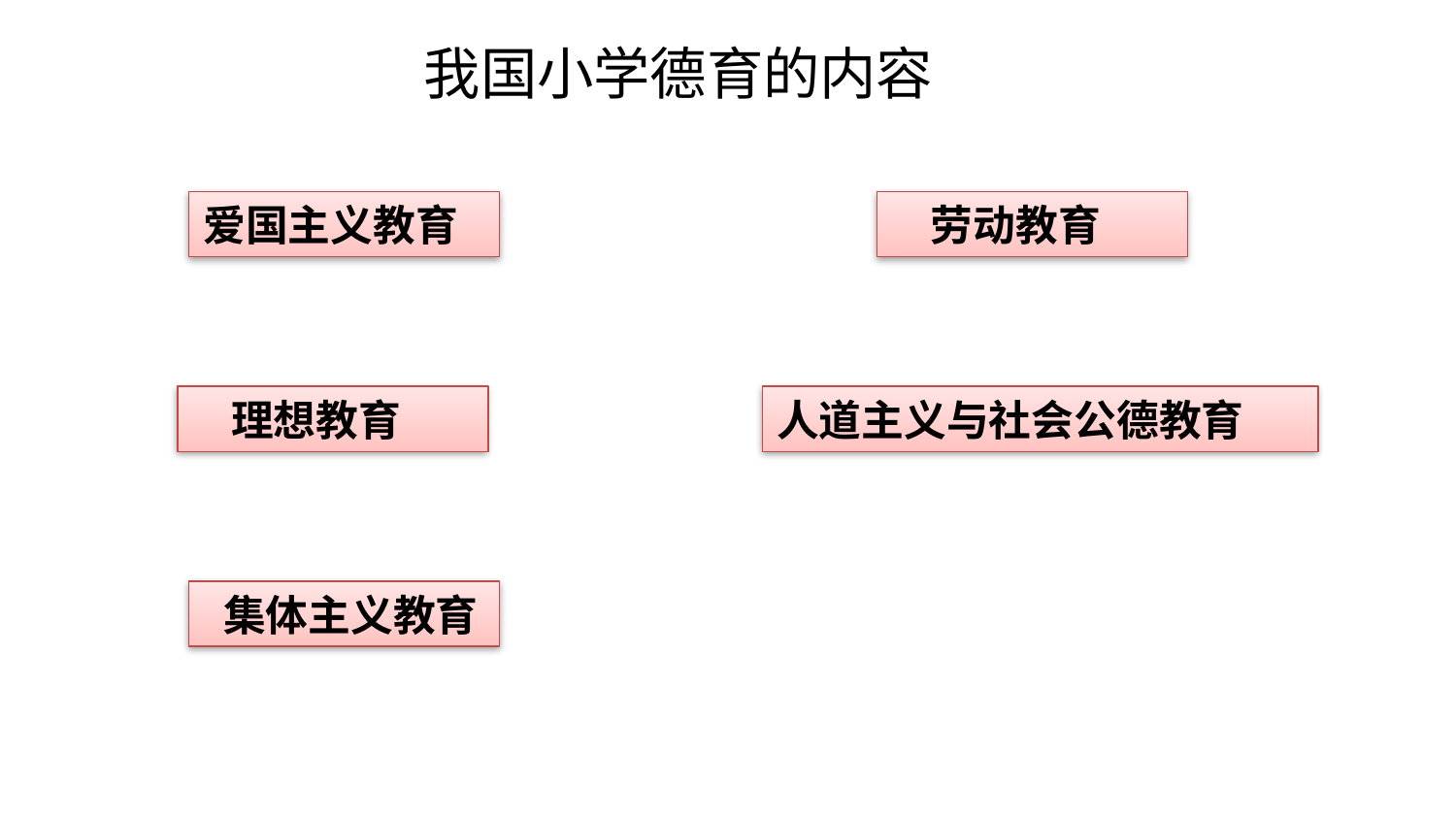

我国小学德育的内容
爱国主义教育
   劳动教育
   理想教育
人道主义与社会公德教育
 集体主义教育